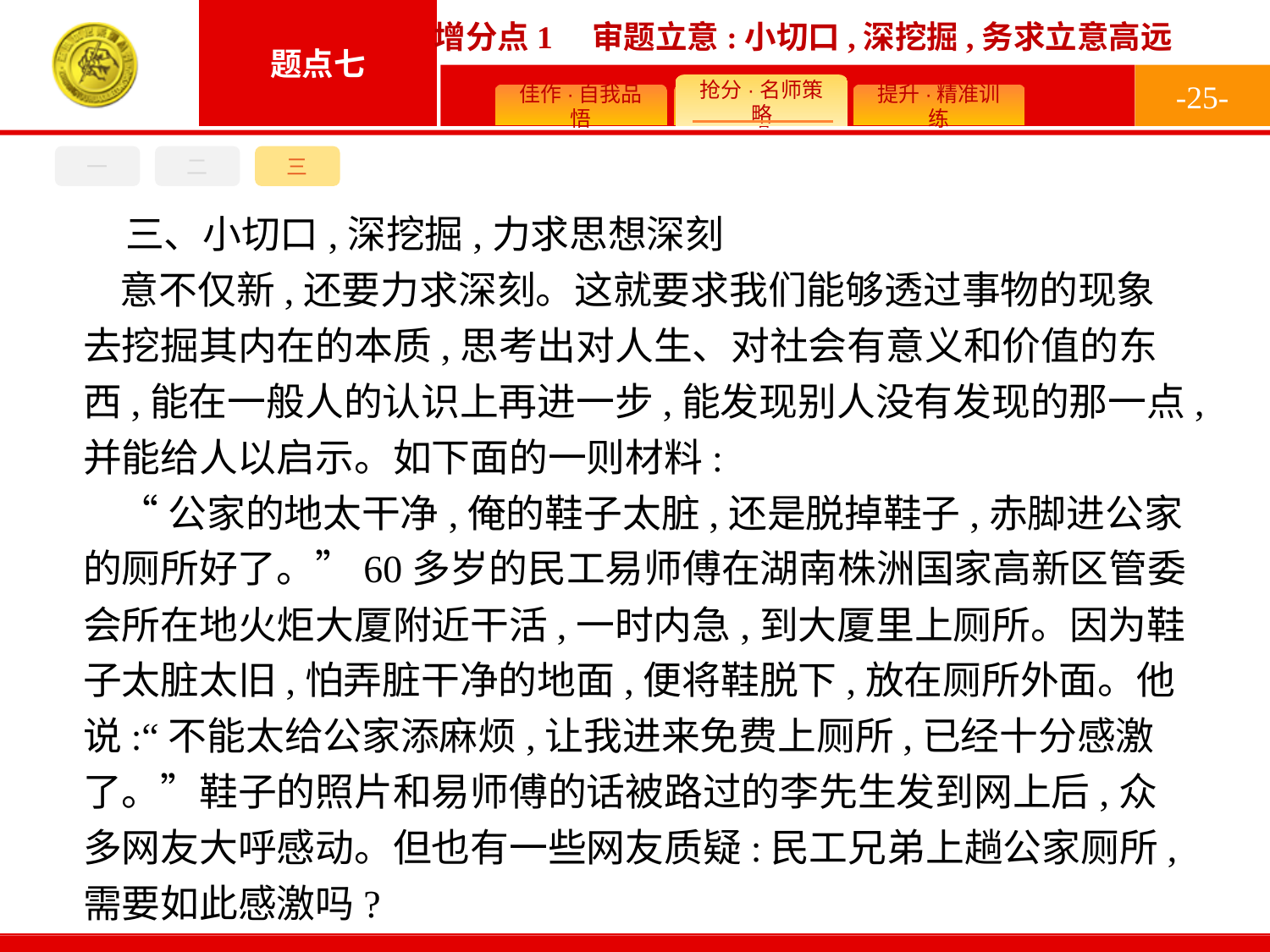

-25-
一
二
三
三、小切口,深挖掘,力求思想深刻
意不仅新,还要力求深刻。这就要求我们能够透过事物的现象去挖掘其内在的本质,思考出对人生、对社会有意义和价值的东西,能在一般人的认识上再进一步,能发现别人没有发现的那一点,并能给人以启示。如下面的一则材料:
“公家的地太干净,俺的鞋子太脏,还是脱掉鞋子,赤脚进公家的厕所好了。”60多岁的民工易师傅在湖南株洲国家高新区管委会所在地火炬大厦附近干活,一时内急,到大厦里上厕所。因为鞋子太脏太旧,怕弄脏干净的地面,便将鞋脱下,放在厕所外面。他说:“不能太给公家添麻烦,让我进来免费上厕所,已经十分感激了。”鞋子的照片和易师傅的话被路过的李先生发到网上后,众多网友大呼感动。但也有一些网友质疑:民工兄弟上趟公家厕所,需要如此感激吗?